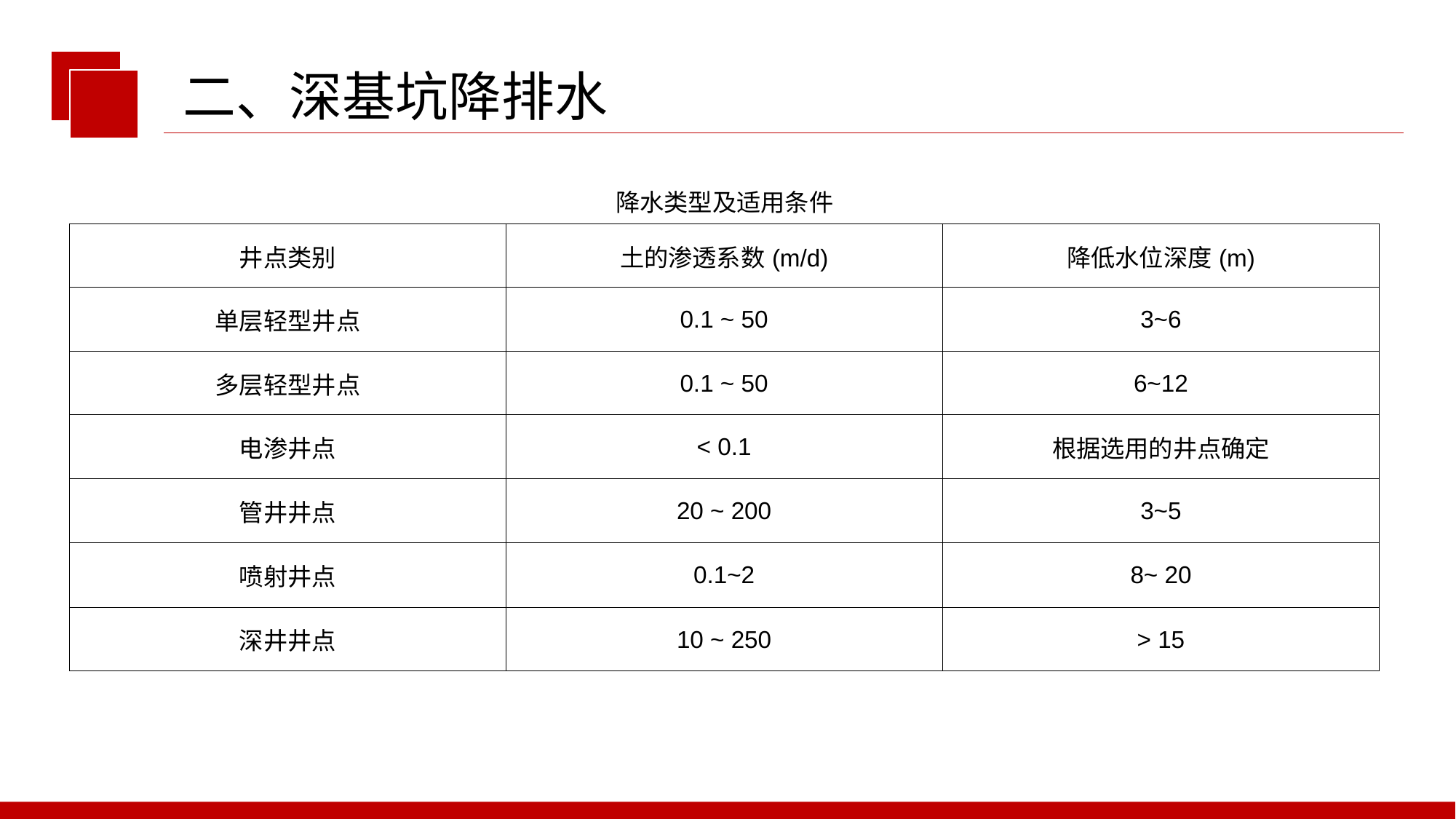

二、深基坑降排水
| 降水类型及适用条件 |  |  |
| --- | --- | --- |
| 井点类别 | 土的渗透系数(m/d) | 降低水位深度(m) |
| 单层轻型井点 | 0.1 ~ 50 | 3~6 |
| 多层轻型井点 | 0.1 ~ 50 | 6~12 |
| 电渗井点 | < 0.1 | 根据选用的井点确定 |
| 管井井点 | 20 ~ 200 | 3~5 |
| 喷射井点 | 0.1~2 | 8~ 20 |
| 深井井点 | 10 ~ 250 | > 15 |